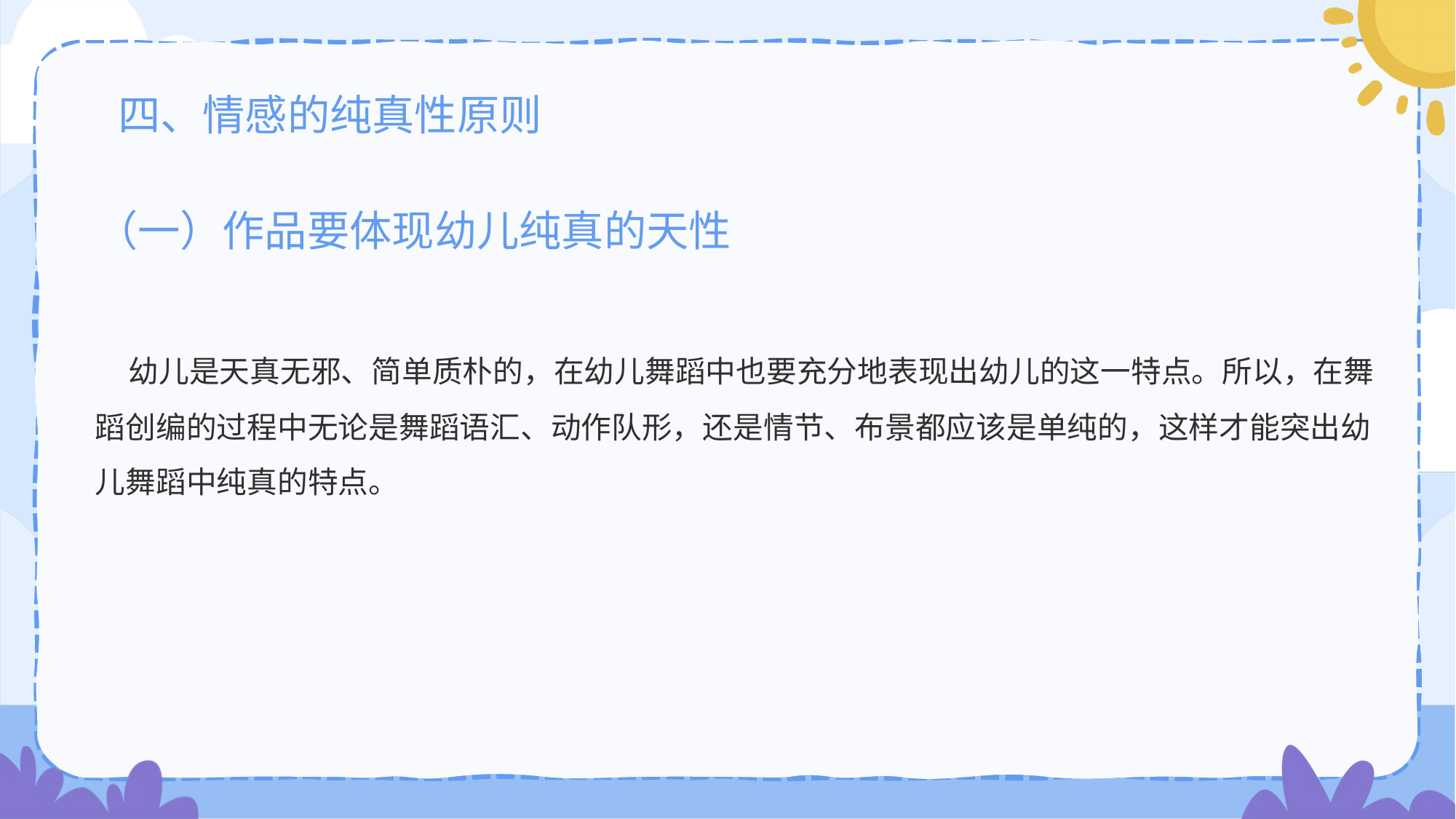

四、情感的纯真性原则
（一）作品要体现幼儿纯真的天性
   幼儿是天真无邪、简单质朴的，在幼儿舞蹈中也要充分地表现出幼儿的这一特点。所以，在舞蹈创编的过程中无论是舞蹈语汇、动作队形，还是情节、布景都应该是单纯的，这样才能突出幼儿舞蹈中纯真的特点。